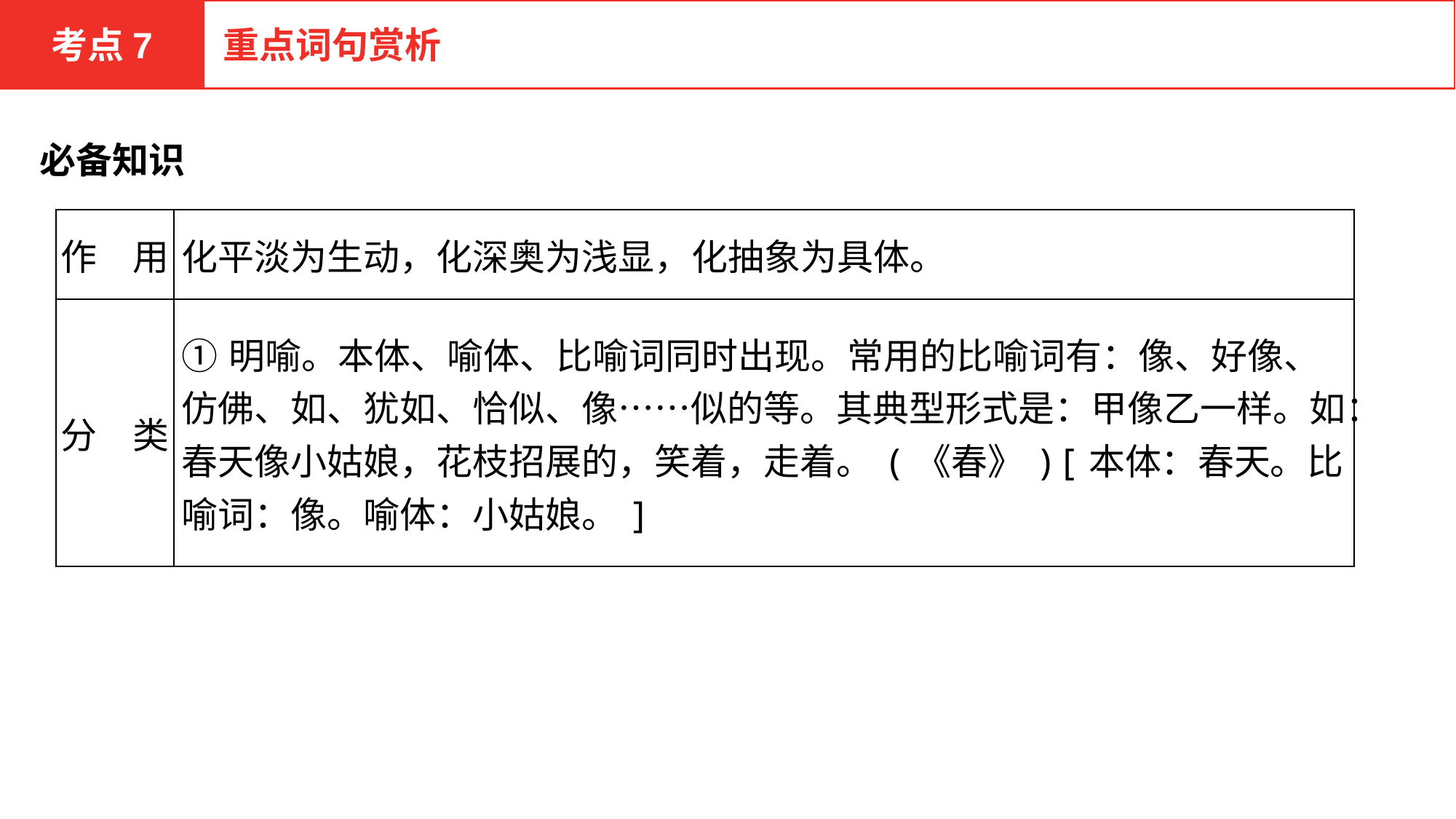

考点7
重点词句赏析
必备知识
| 作　用 | 化平淡为生动，化深奥为浅显，化抽象为具体。 |
| --- | --- |
| 分　类 | ①明喻。本体、喻体、比喻词同时出现。常用的比喻词有：像、好像、仿佛、如、犹如、恰似、像……似的等。其典型形式是：甲像乙一样。如：春天像小姑娘，花枝招展的，笑着，走着。(《春》)[本体：春天。比喻词：像。喻体：小姑娘。] |